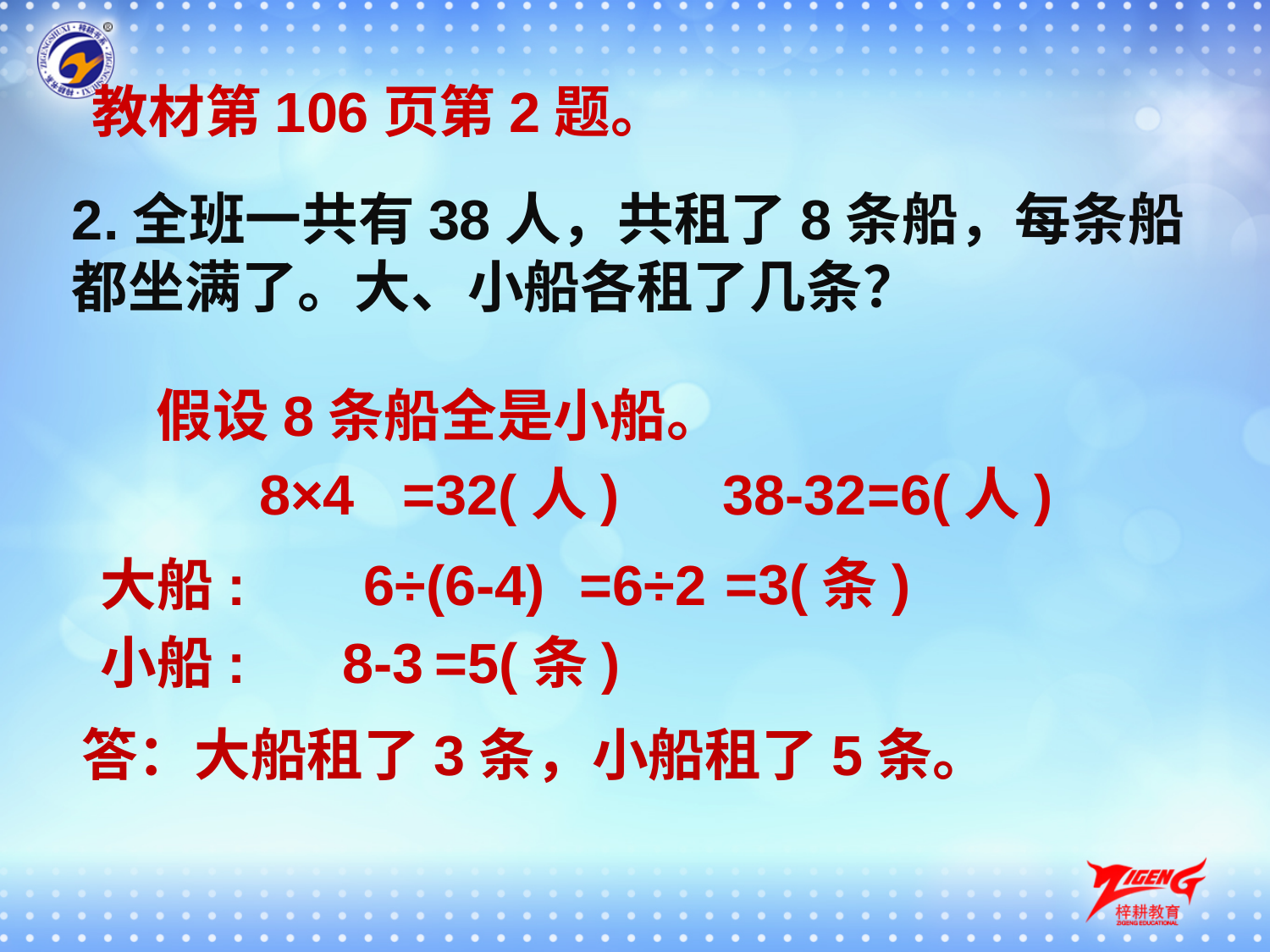

教材第106页第2题。
2.全班一共有38人，共租了8条船，每条船都坐满了。大、小船各租了几条？
假设8条船全是小船。
=32(人)
8×4
=6(人)
38-32
=3(条)
=6÷2
大船:
6÷(6-4)
=5(条)
小船:
8-3
答：大船租了3条，小船租了5条。